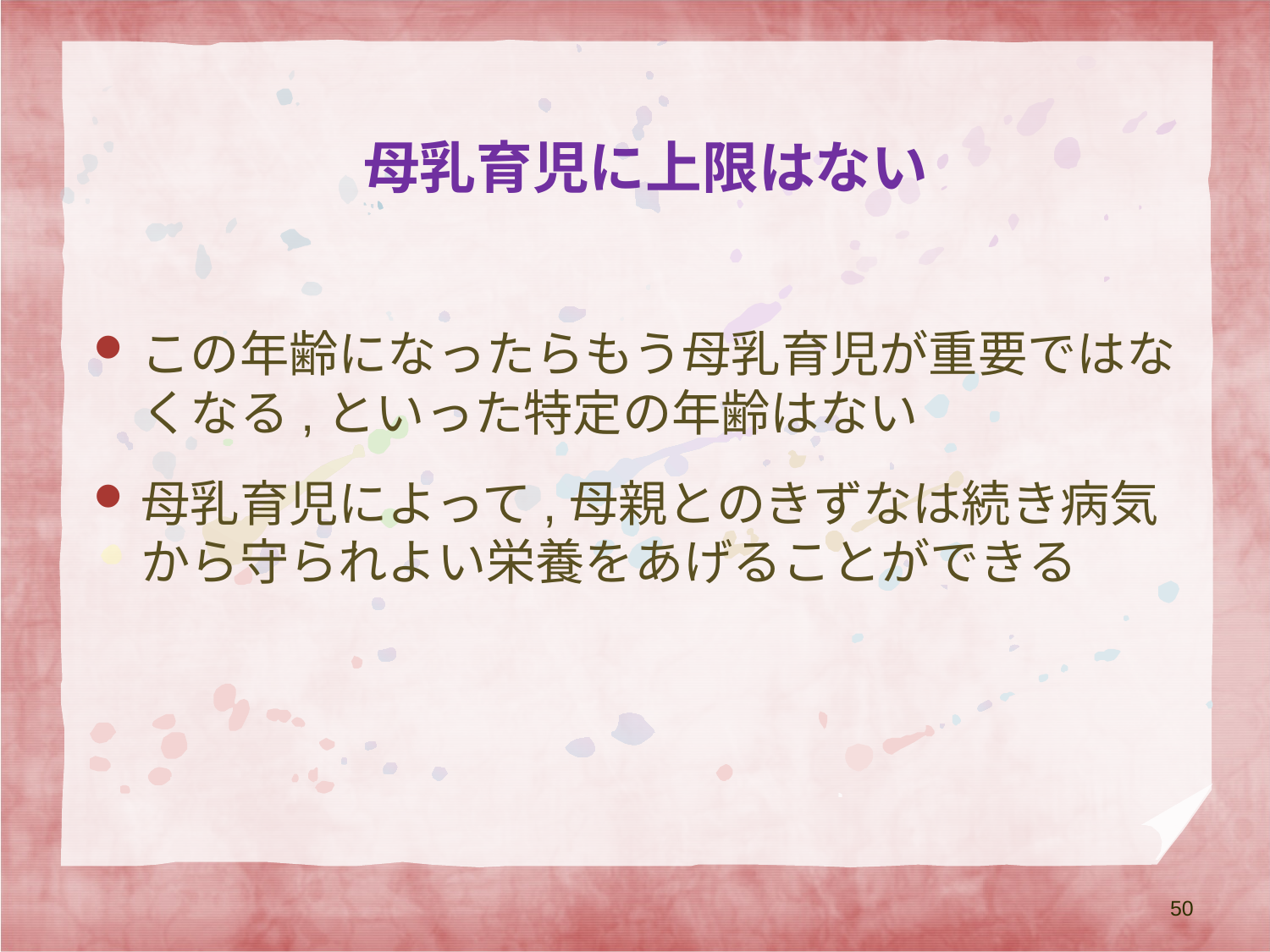

# 母乳育児に上限はない
この年齢になったらもう母乳育児が重要ではなくなる,といった特定の年齢はない
母乳育児によって,母親とのきずなは続き病気から守られよい栄養をあげることができる
50